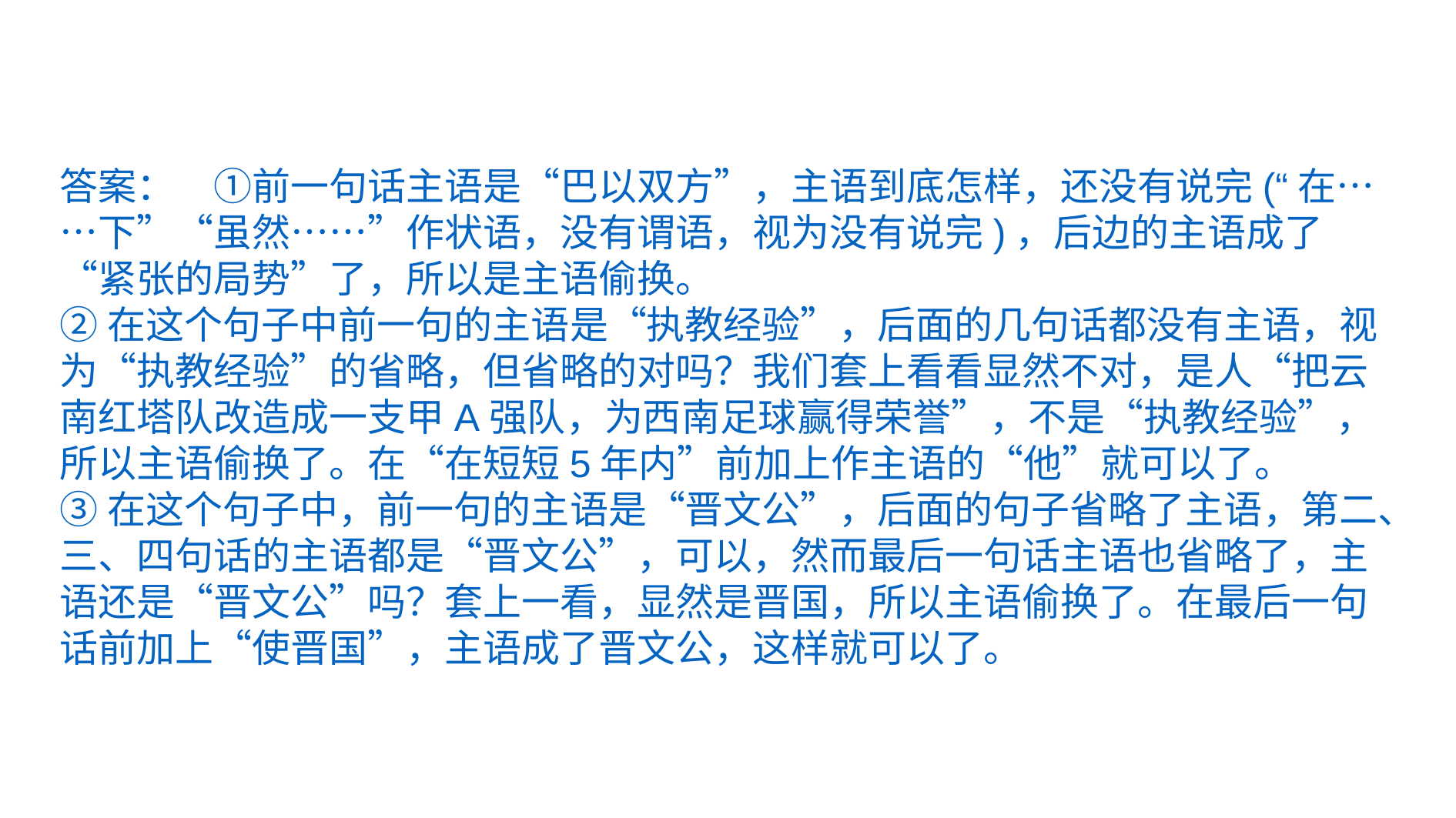

答案：　①前一句话主语是“巴以双方”，主语到底怎样，还没有说完(“在……下”“虽然……”作状语，没有谓语，视为没有说完)，后边的主语成了“紧张的局势”了，所以是主语偷换。
②在这个句子中前一句的主语是“执教经验”，后面的几句话都没有主语，视为“执教经验”的省略，但省略的对吗？我们套上看看显然不对，是人“把云南红塔队改造成一支甲A强队，为西南足球赢得荣誉”，不是“执教经验”，所以主语偷换了。在“在短短5年内”前加上作主语的“他”就可以了。
③在这个句子中，前一句的主语是“晋文公”，后面的句子省略了主语，第二、三、四句话的主语都是“晋文公”，可以，然而最后一句话主语也省略了，主语还是“晋文公”吗？套上一看，显然是晋国，所以主语偷换了。在最后一句话前加上“使晋国”，主语成了晋文公，这样就可以了。